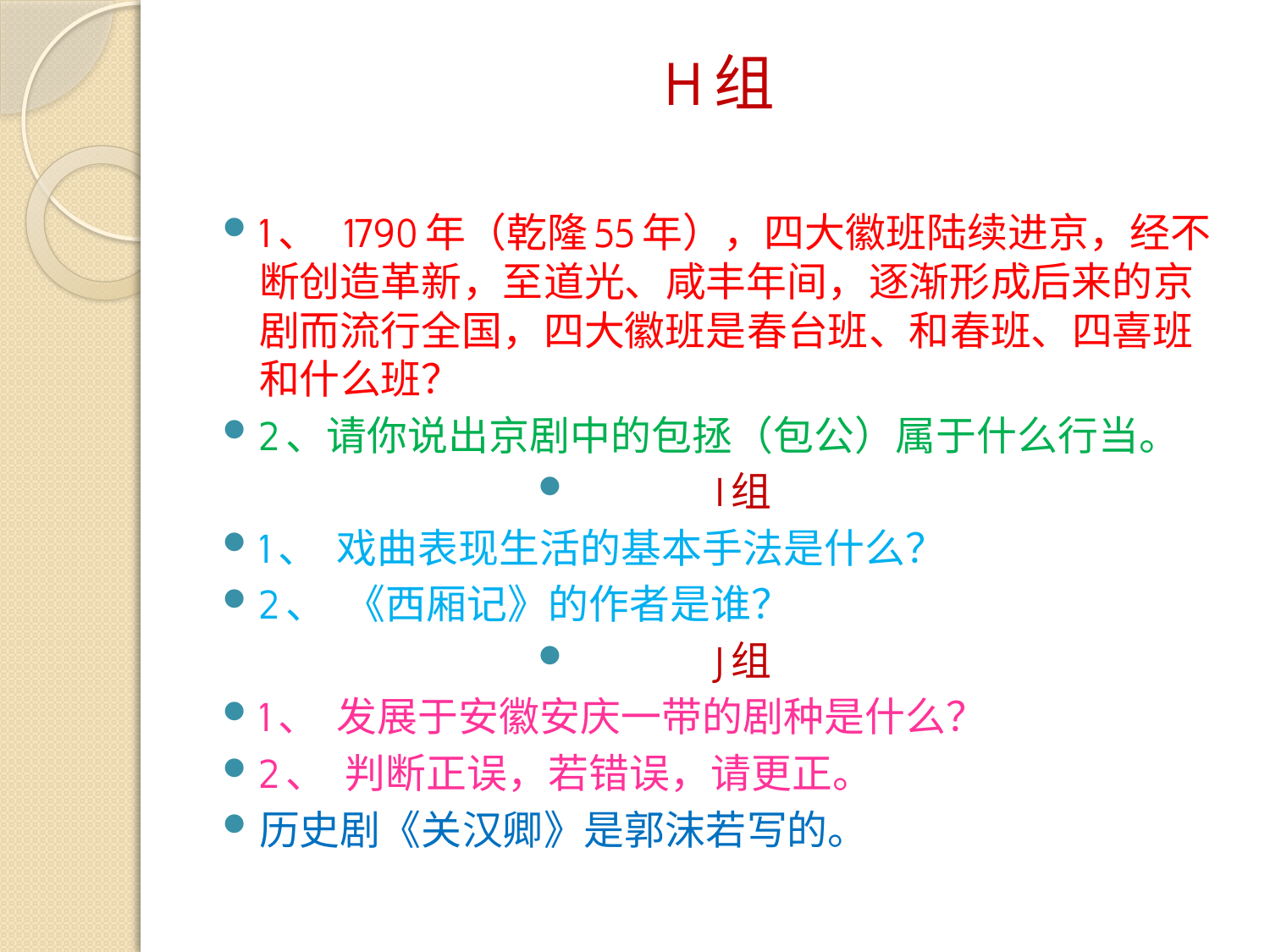

# H组
1、  1790年（乾隆55年），四大徽班陆续进京，经不断创造革新，至道光、咸丰年间，逐渐形成后来的京剧而流行全国，四大徽班是春台班、和春班、四喜班和什么班？
2、请你说出京剧中的包拯（包公）属于什么行当。
I组
1、  戏曲表现生活的基本手法是什么？
2、  《西厢记》的作者是谁？
J组
1、  发展于安徽安庆一带的剧种是什么？
2、  判断正误，若错误，请更正。
历史剧《关汉卿》是郭沫若写的。